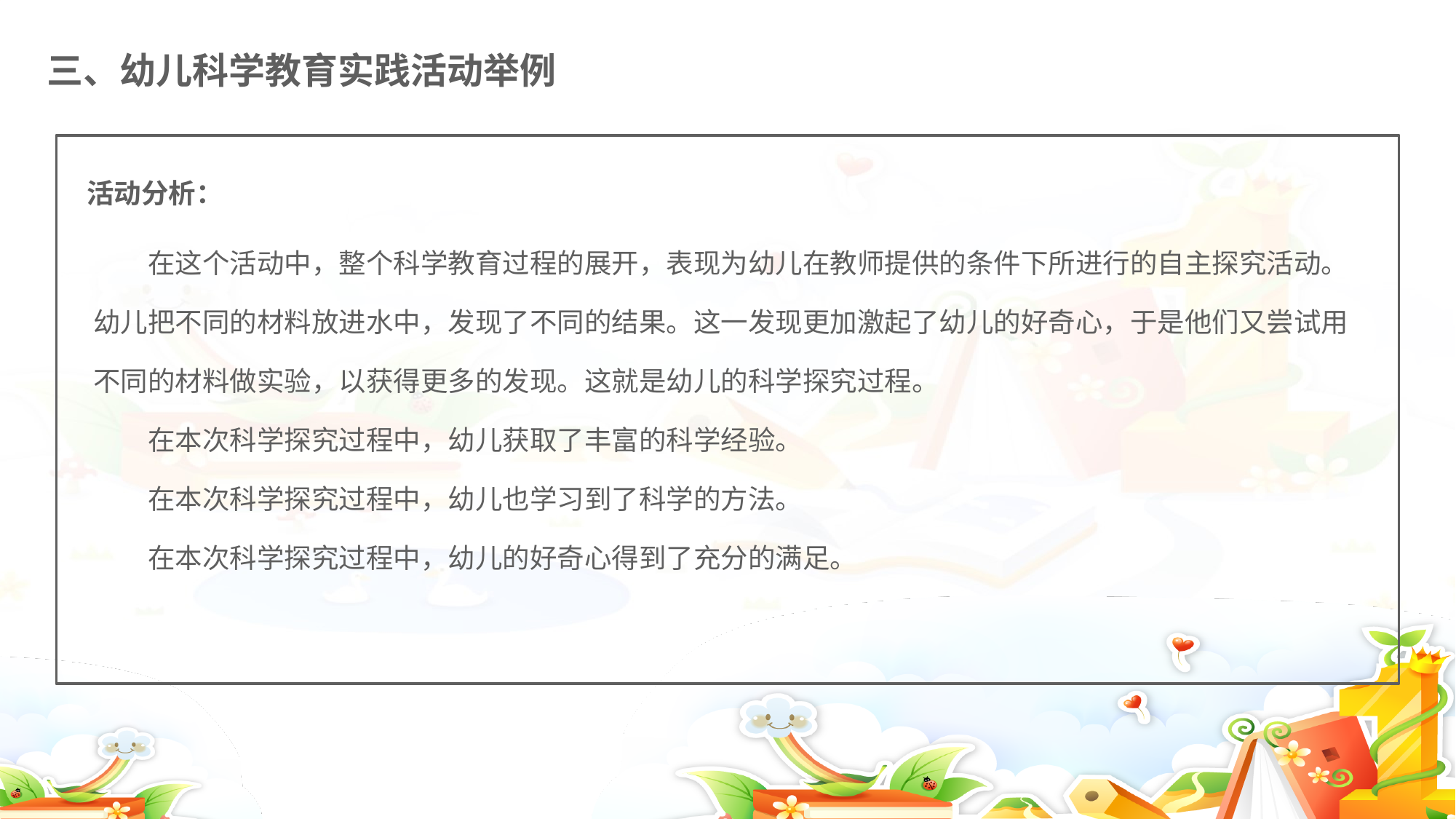

三、幼儿科学教育实践活动举例

活动分析：
在这个活动中，整个科学教育过程的展开，表现为幼儿在教师提供的条件下所进行的自主探究活动。幼儿把不同的材料放进水中，发现了不同的结果。这一发现更加激起了幼儿的好奇心，于是他们又尝试用不同的材料做实验，以获得更多的发现。这就是幼儿的科学探究过程。
在本次科学探究过程中，幼儿获取了丰富的科学经验。
在本次科学探究过程中，幼儿也学习到了科学的方法。
在本次科学探究过程中，幼儿的好奇心得到了充分的满足。